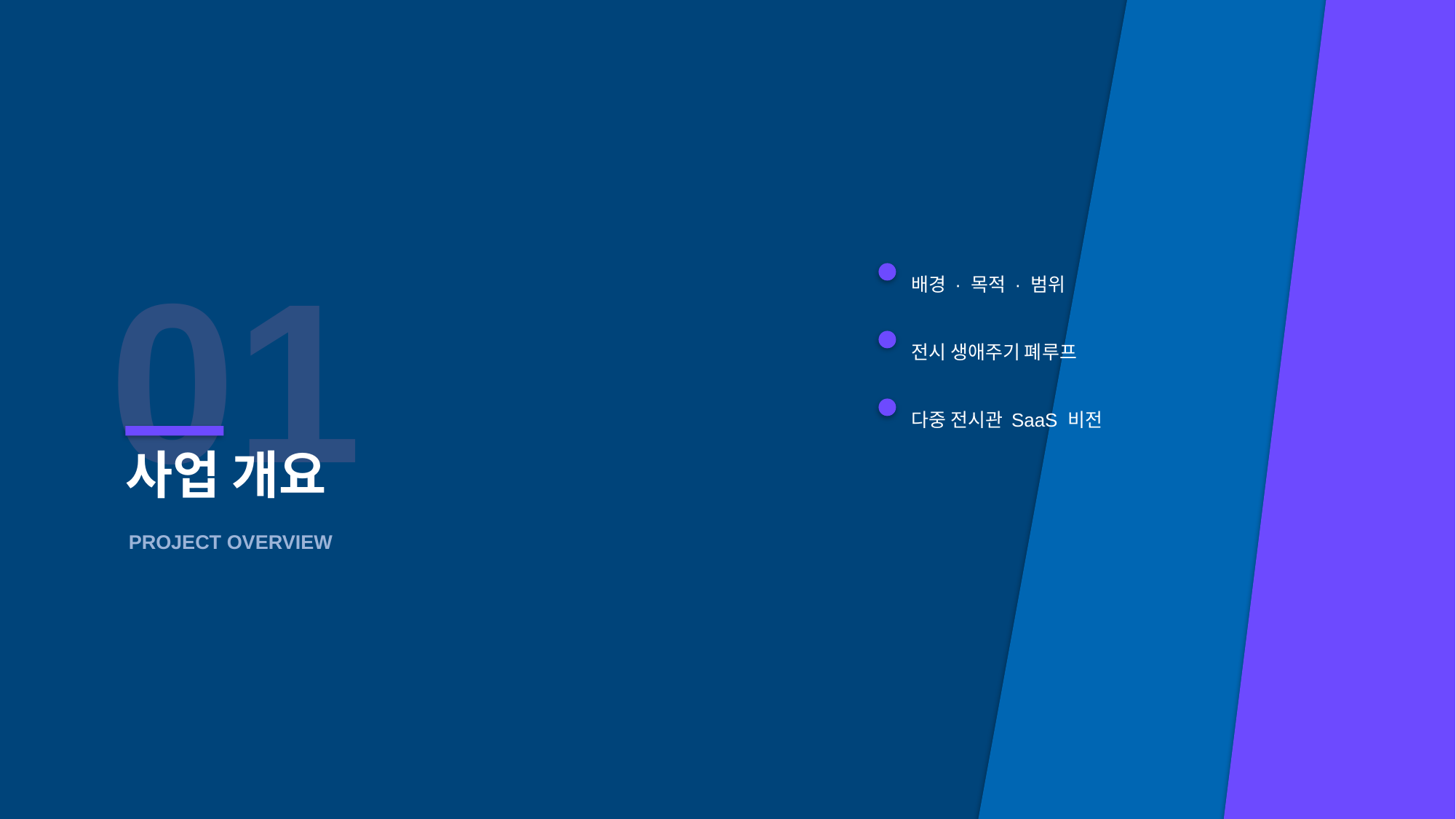

01
배경 · 목적 · 범위

전시 생애주기 폐루프

다중 전시관 SaaS 비전

사업 개요
PROJECT OVERVIEW